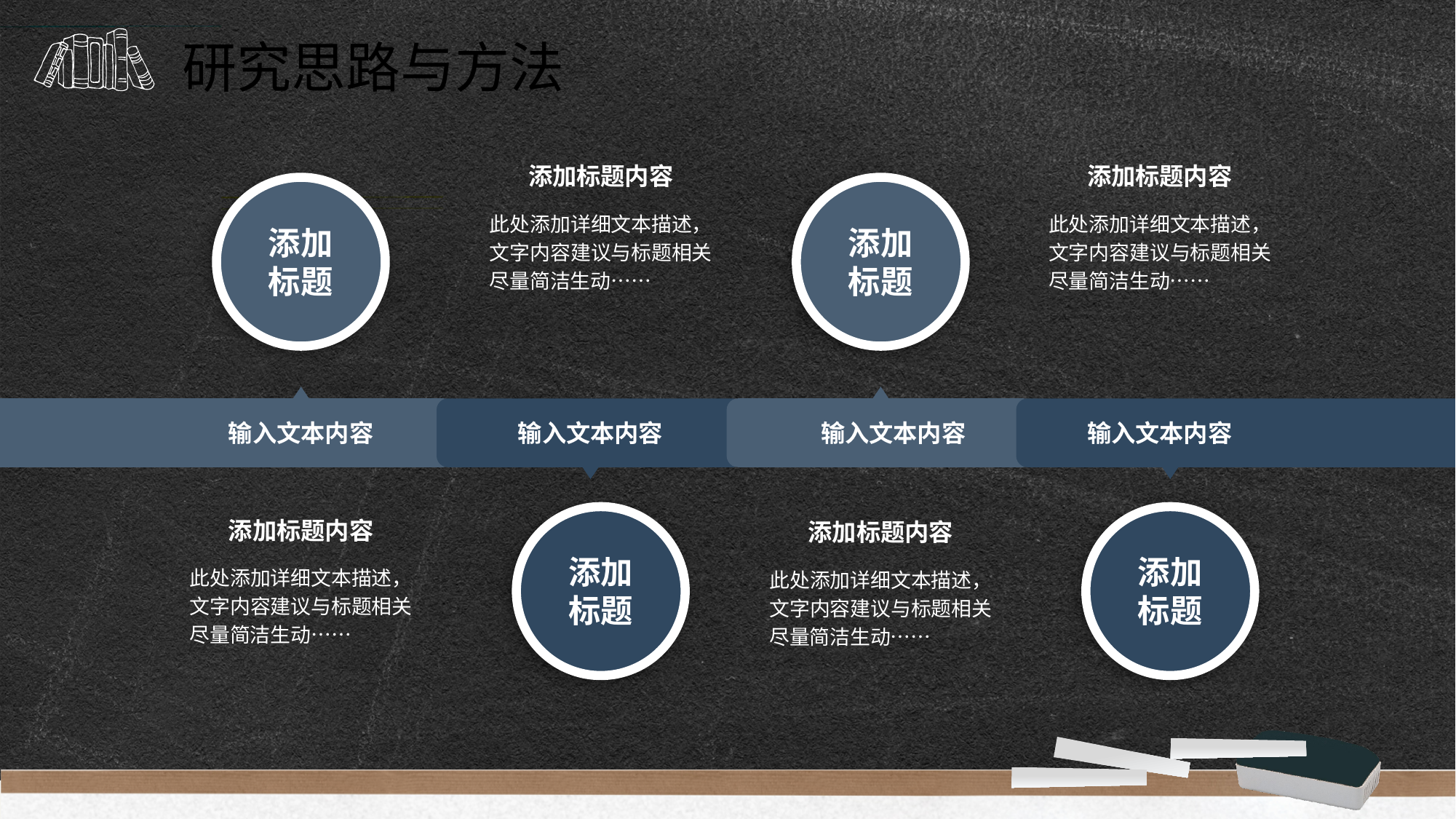

研究思路与方法
添加标题内容
添加标题内容

此处添加详细文本描述，文字内容建议与标题相关尽量简洁生动……
此处添加详细文本描述，文字内容建议与标题相关尽量简洁生动……
添加标题
添加标题

输入文本内容
输入文本内容
输入文本内容
输入文本内容

添加标题内容
添加标题内容
添加标题
添加标题
此处添加详细文本描述，文字内容建议与标题相关尽量简洁生动……
此处添加详细文本描述，文字内容建议与标题相关尽量简洁生动……